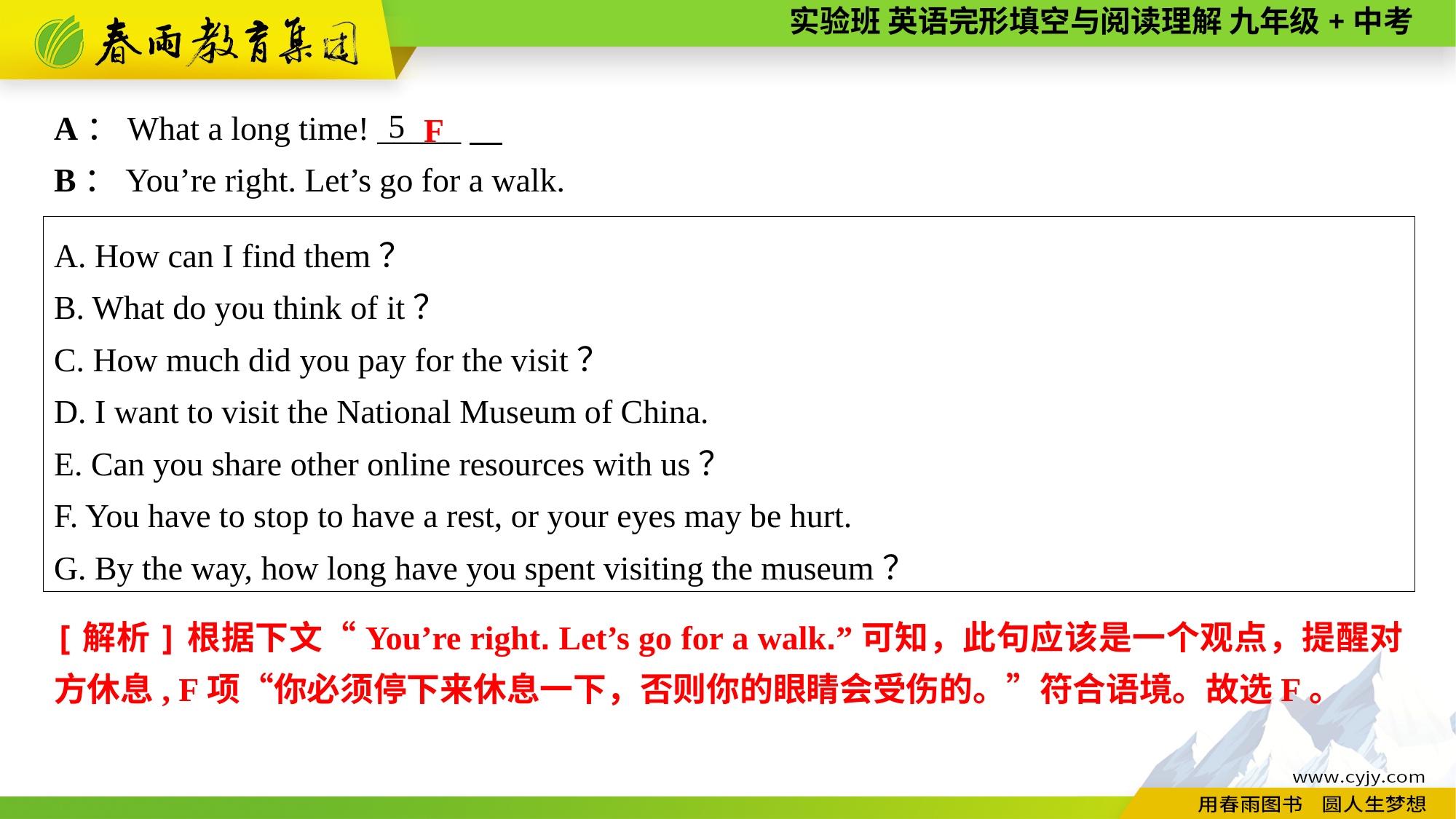

A：What a long time! _____
B：You’re right. Let’s go for a walk.
F
5
A. How can I find them？
B. What do you think of it？
C. How much did you pay for the visit？
D. I want to visit the National Museum of China.
E. Can you share other online resources with us？
F. You have to stop to have a rest, or your eyes may be hurt.
G. By the way, how long have you spent visiting the museum？
[解析]根据下文“You’re right. Let’s go for a walk.”可知，此句应该是一个观点，提醒对方休息, F项“你必须停下来休息一下，否则你的眼睛会受伤的。”符合语境。故选F。